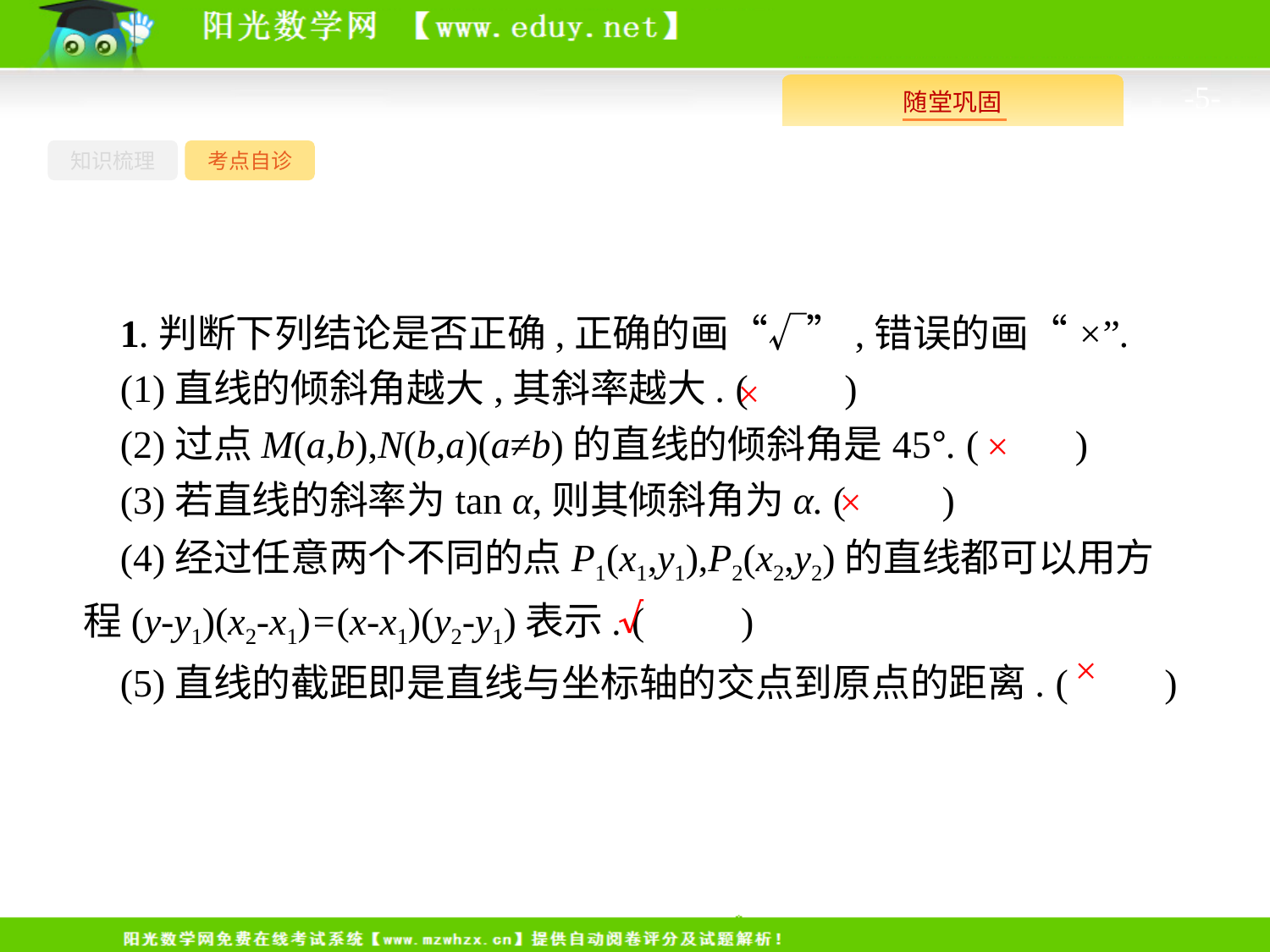

-5-
知识梳理
考点自诊
1.判断下列结论是否正确,正确的画“√”,错误的画“×”.
(1)直线的倾斜角越大,其斜率越大. (　　)
(2)过点M(a,b),N(b,a)(a≠b)的直线的倾斜角是45°. (　　)
(3)若直线的斜率为tan α,则其倾斜角为α. (　　)
(4)经过任意两个不同的点P1(x1,y1),P2(x2,y2)的直线都可以用方程(y-y1)(x2-x1)=(x-x1)(y2-y1)表示. (　　)
(5)直线的截距即是直线与坐标轴的交点到原点的距离. (　　)
×
×
×
√
×